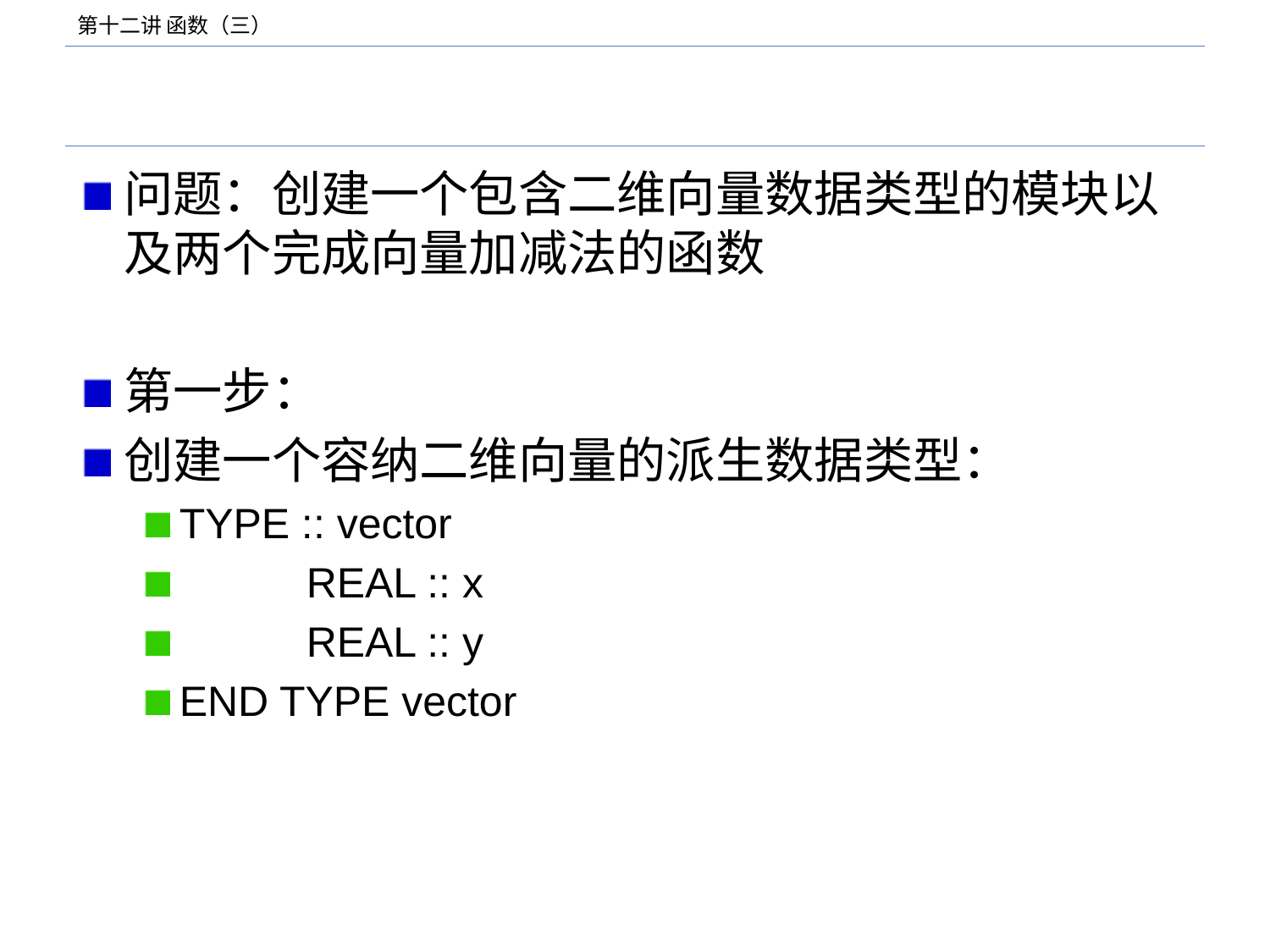

#
问题：创建一个包含二维向量数据类型的模块以及两个完成向量加减法的函数

第一步：
创建一个容纳二维向量的派生数据类型：
TYPE :: vector
	REAL :: x
	REAL :: y
END TYPE vector